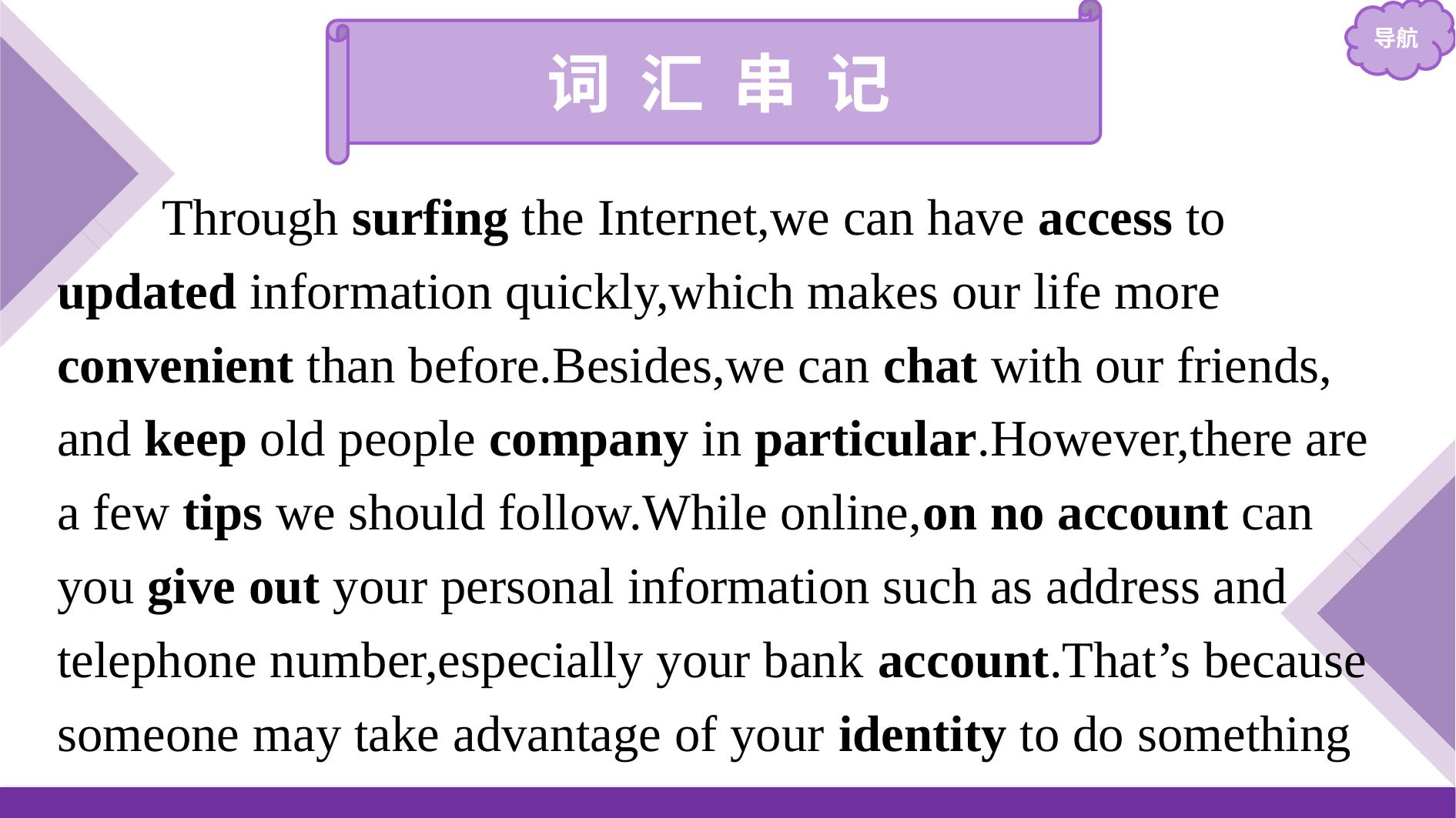

词  汇  串  记
Through surfing the Internet,we can have access to updated information quickly,which makes our life more convenient than before.Besides,we can chat with our friends, and keep old people company in particular.However,there are a few tips we should follow.While online,on no account can you give out your personal information such as address and telephone number,especially your bank account.That’s because someone may take advantage of your identity to do something